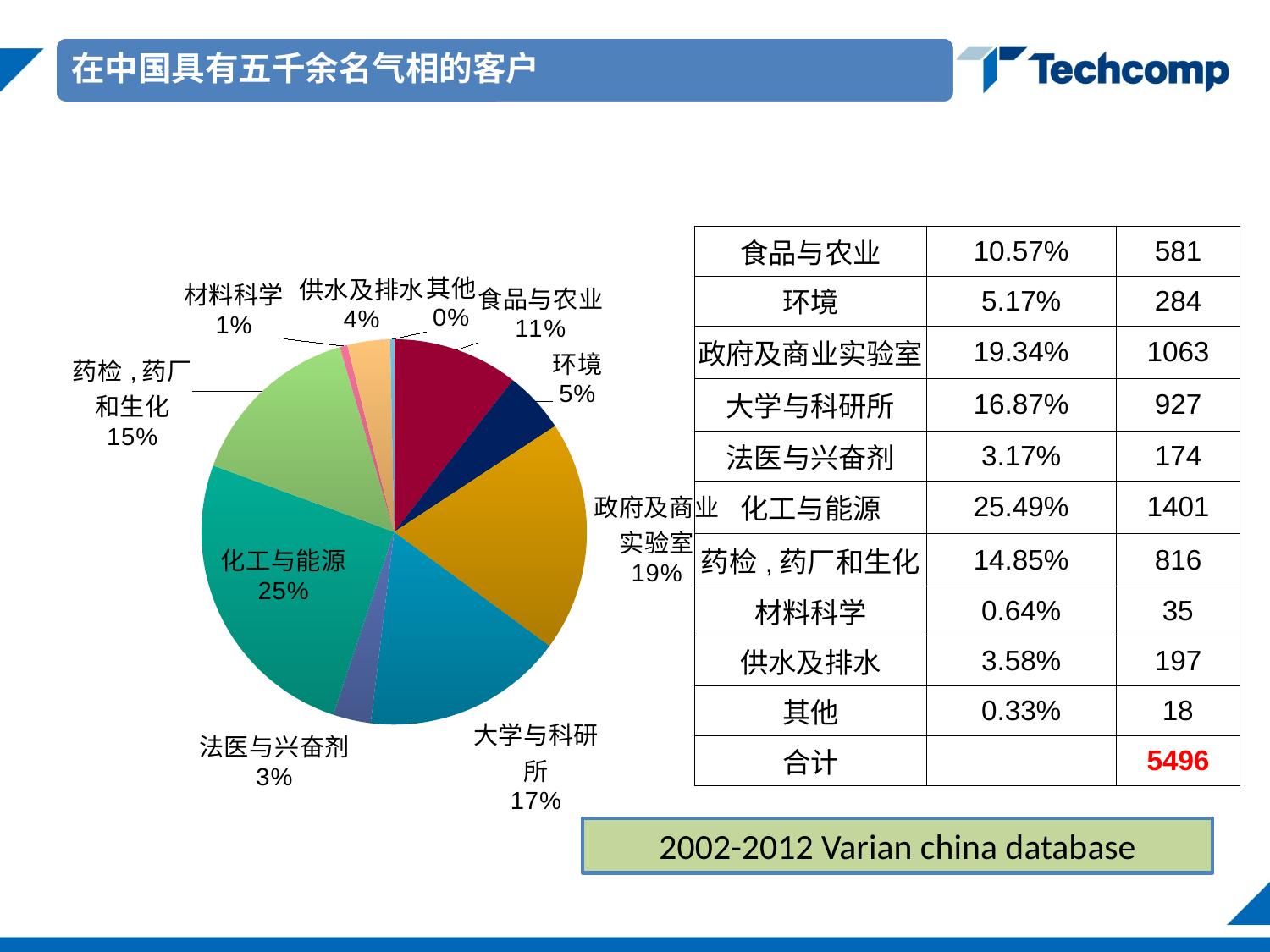

在中国具有五千余名气相的客户

### Chart

| Category |  |
|---|---|
| 食品与农业 | 0.10570000000000022 |
| 环境 | 0.051700000000000024 |
| 政府及商业实验室 | 0.1934000000000002 |
| 大学与科研所 | 0.1687000000000002 |
| 法医与兴奋剂 | 0.03170000000000005 |
| 化工与能源 | 0.2549 |
| 药检,药厂和生化 | 0.14850000000000024 |
| 材料科学 | 0.006400000000000047 |
| 供水及排水 | 0.035800000000000026 |
| 其他 | 0.0033000000000000082 |
| 食品与农业 | 10.57% | 581 |
| --- | --- | --- |
| 环境 | 5.17% | 284 |
| 政府及商业实验室 | 19.34% | 1063 |
| 大学与科研所 | 16.87% | 927 |
| 法医与兴奋剂 | 3.17% | 174 |
| 化工与能源 | 25.49% | 1401 |
| 药检,药厂和生化 | 14.85% | 816 |
| 材料科学 | 0.64% | 35 |
| 供水及排水 | 3.58% | 197 |
| 其他 | 0.33% | 18 |
| 合计 |  | 5496 |
2002-2012 Varian china database